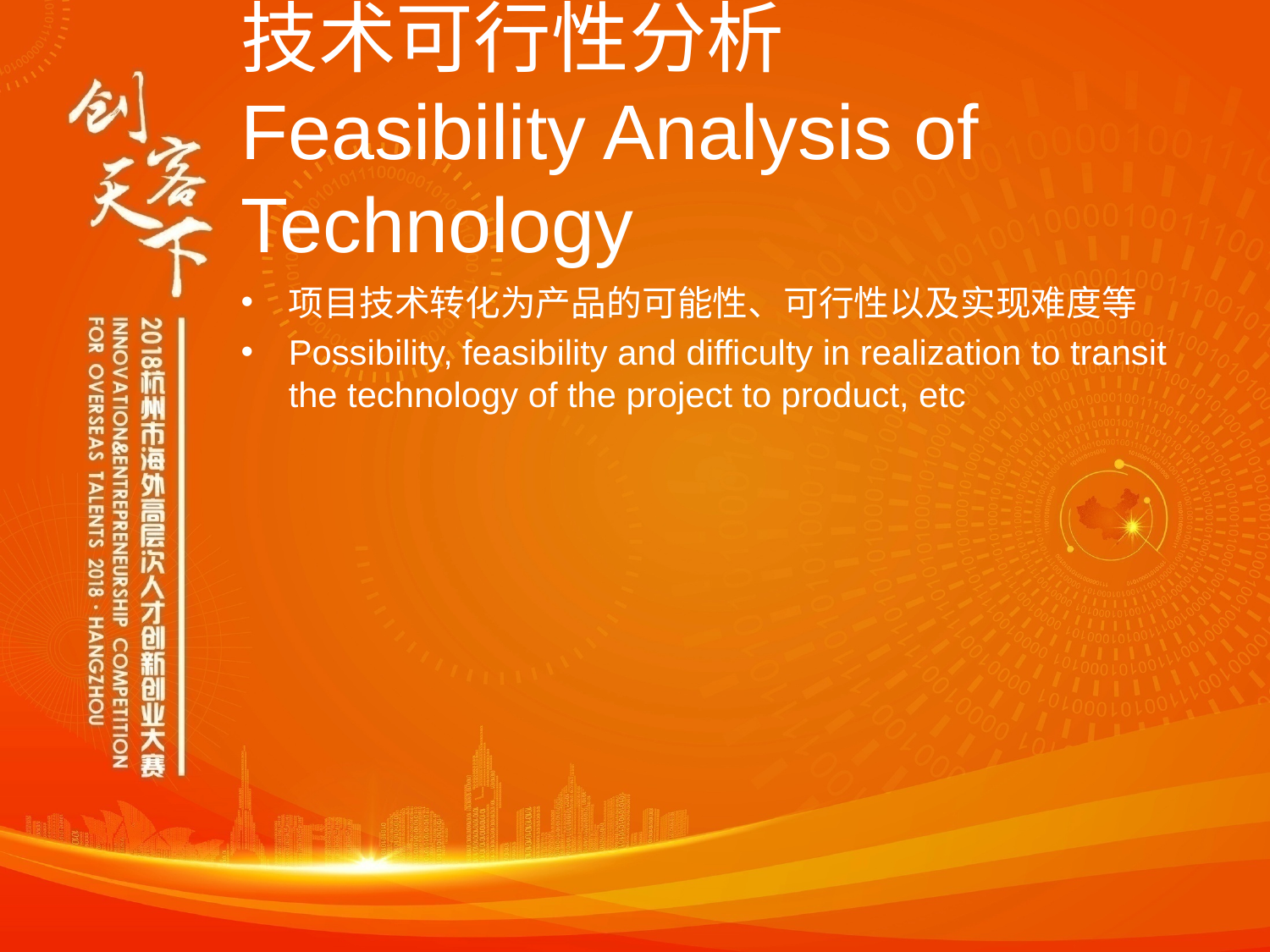

# 技术可行性分析 Feasibility Analysis of Technology
项目技术转化为产品的可能性、可行性以及实现难度等
Possibility, feasibility and difficulty in realization to transit the technology of the project to product, etc